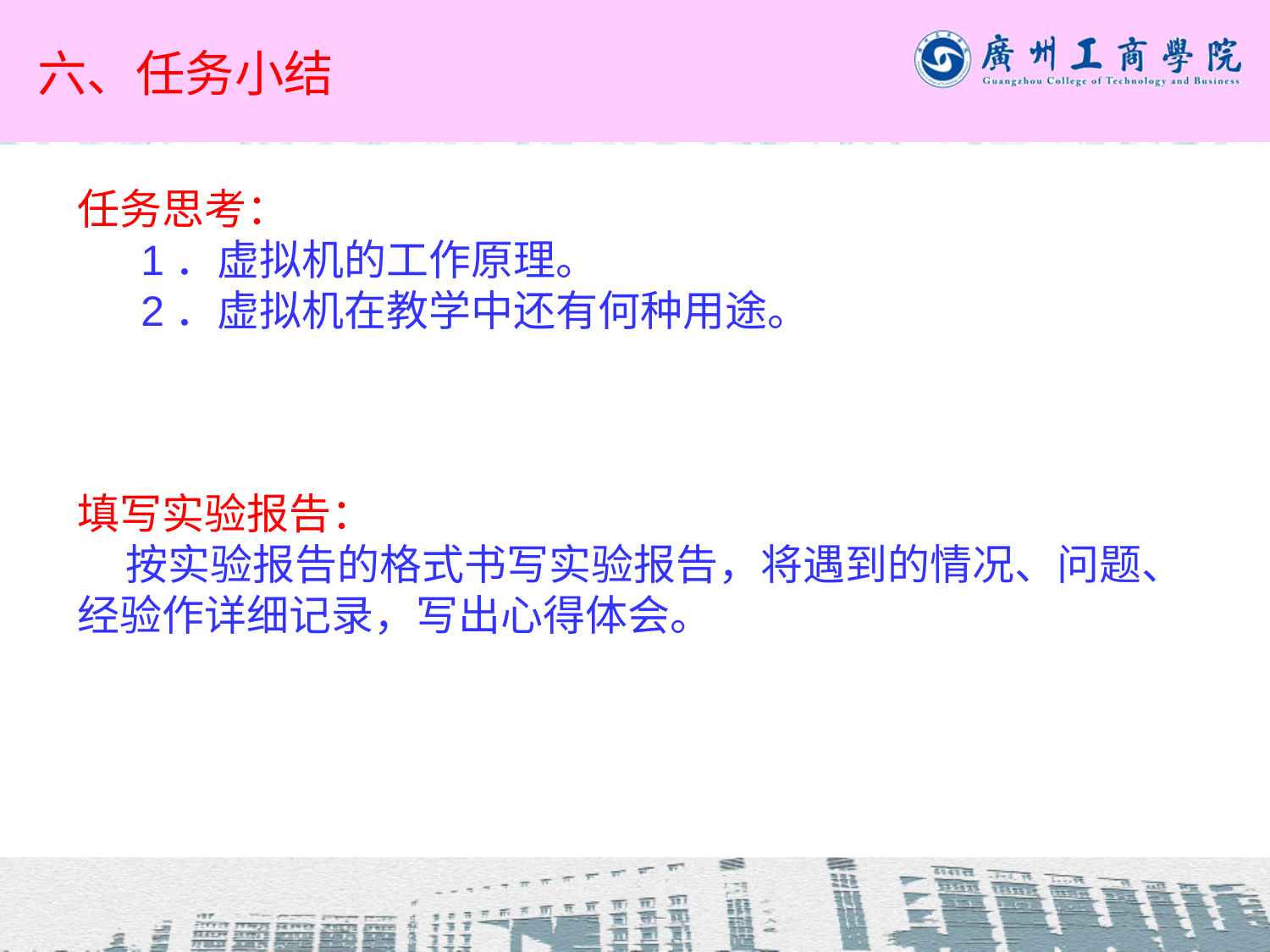

# 六、任务小结
任务思考：
1．虚拟机的工作原理。
2．虚拟机在教学中还有何种用途。

填写实验报告：
    按实验报告的格式书写实验报告，将遇到的情况、问题、经验作详细记录，写出心得体会。